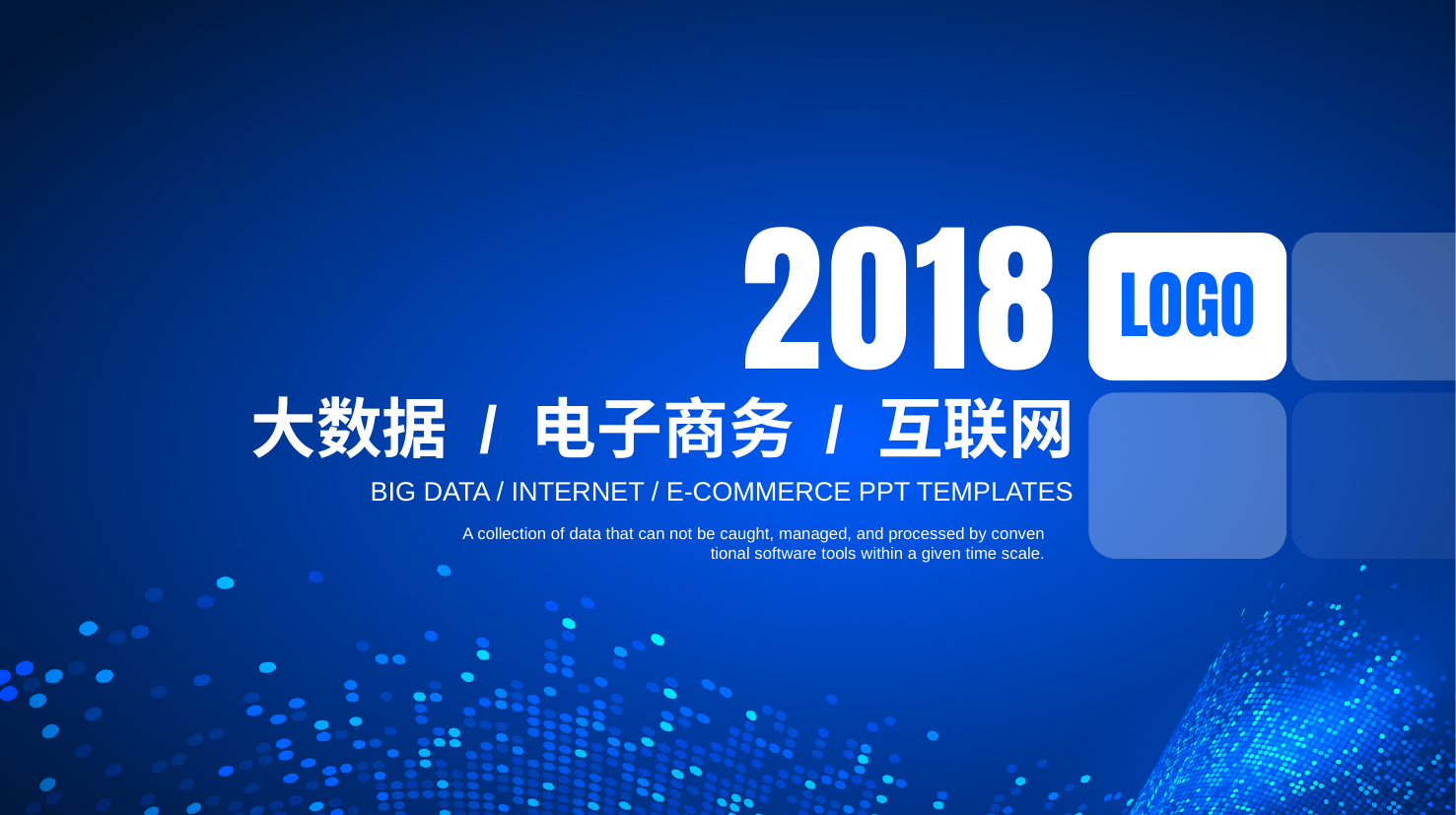

2018
LOGO

大数据 / 电子商务 / 互联网

BIG DATA / INTERNET / E-COMMERCE PPT TEMPLATES
A collection of data that can not be caught, managed, and processed by conven
tional software tools within a given time scale.